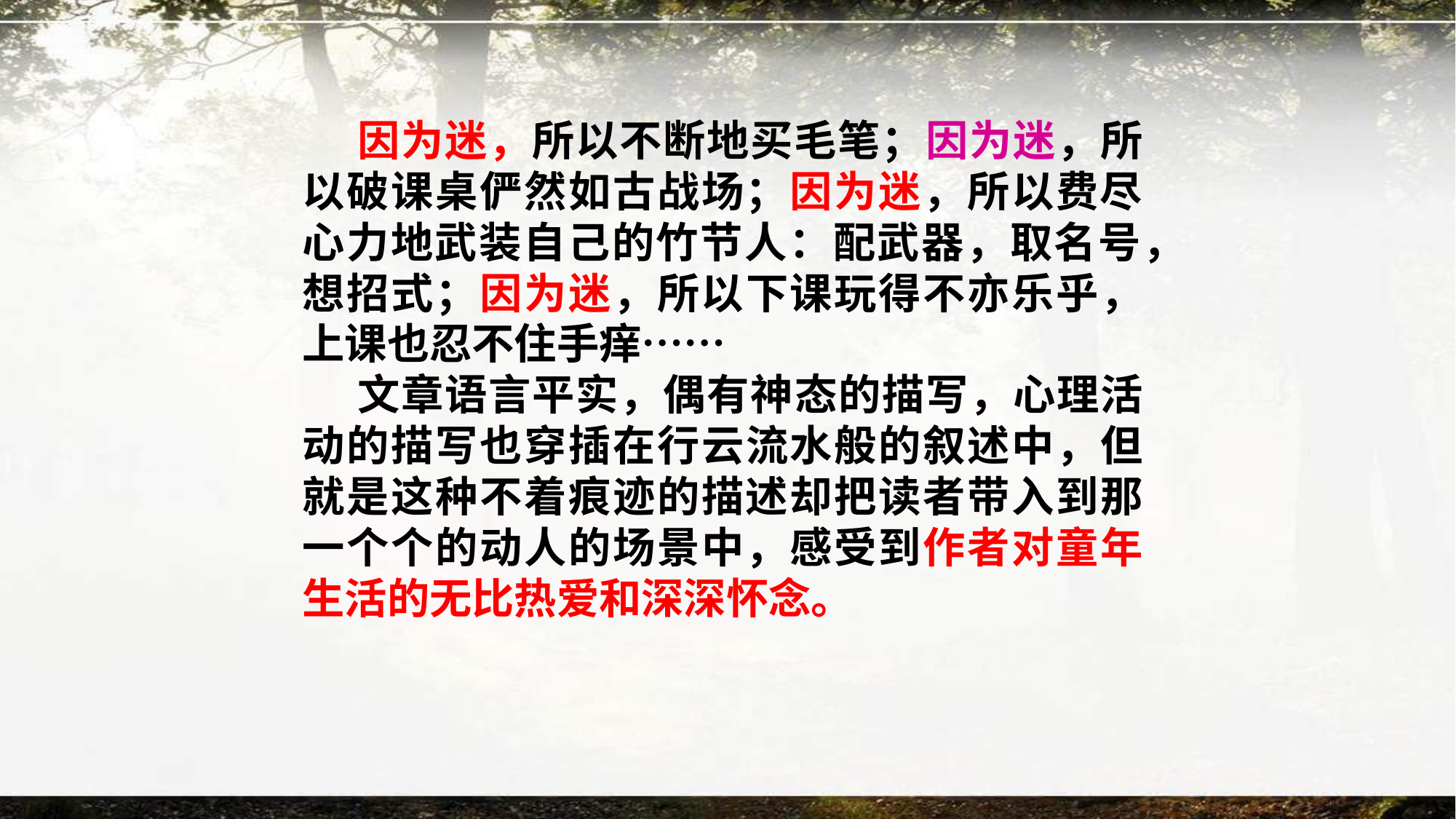

因为迷，所以不断地买毛笔；因为迷，所以破课桌俨然如古战场；因为迷，所以费尽心力地武装自己的竹节人：配武器，取名号，想招式；因为迷，所以下课玩得不亦乐乎，上课也忍不住手痒……
    文章语言平实，偶有神态的描写，心理活动的描写也穿插在行云流水般的叙述中，但就是这种不着痕迹的描述却把读者带入到那一个个的动人的场景中，感受到作者对童年生活的无比热爱和深深怀念。